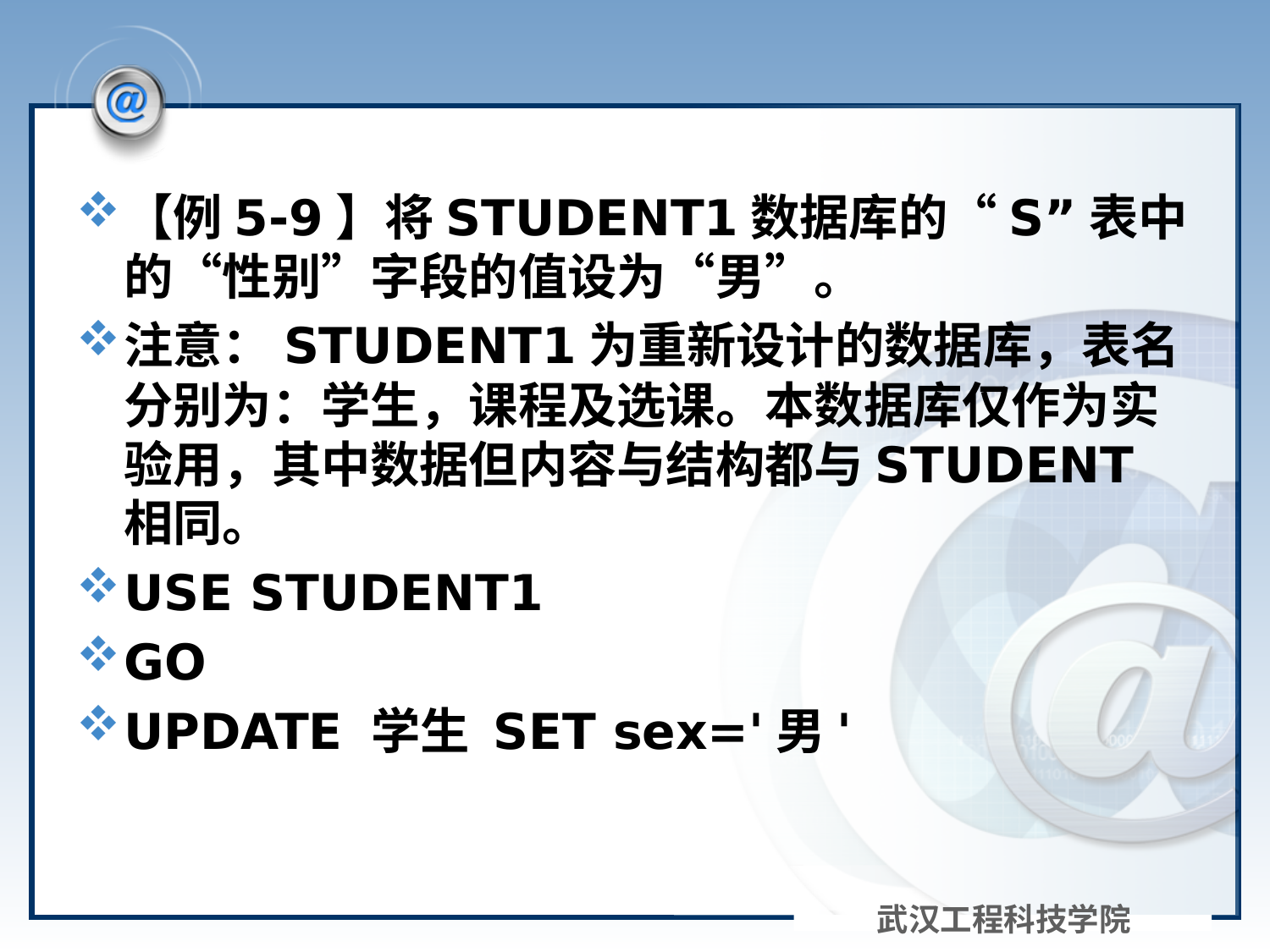

#
【例5-9】将STUDENT1数据库的“S”表中的“性别”字段的值设为“男”。
注意：STUDENT1为重新设计的数据库，表名分别为：学生，课程及选课。本数据库仅作为实验用，其中数据但内容与结构都与STUDENT相同。
USE STUDENT1
GO
UPDATE 学生 SET sex='男'

武汉工程科技学院